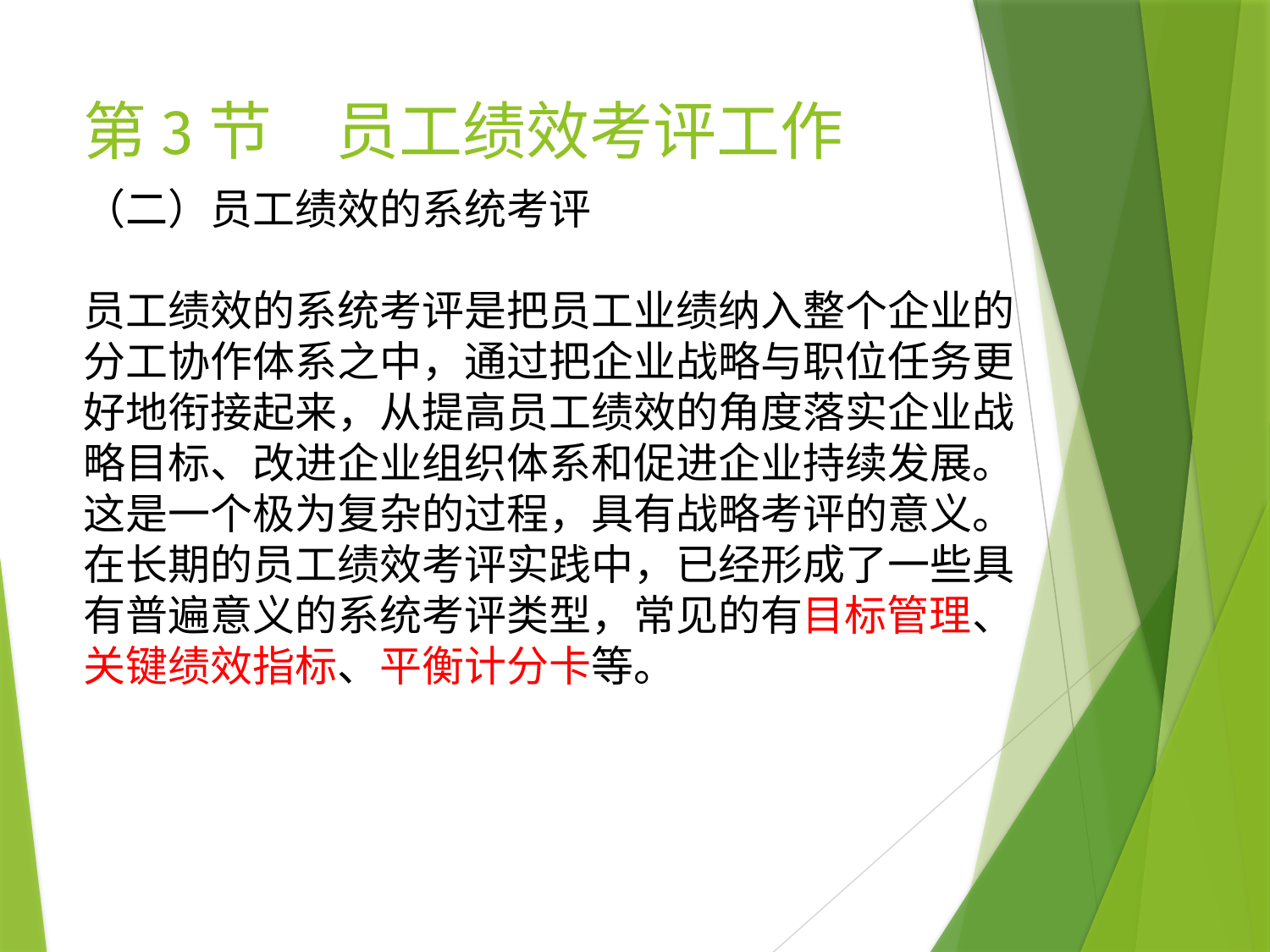

# 第3节　员工绩效考评工作
（二）员工绩效的系统考评

员工绩效的系统考评是把员工业绩纳入整个企业的分工协作体系之中，通过把企业战略与职位任务更好地衔接起来，从提高员工绩效的角度落实企业战略目标、改进企业组织体系和促进企业持续发展。这是一个极为复杂的过程，具有战略考评的意义。在长期的员工绩效考评实践中，已经形成了一些具有普遍意义的系统考评类型，常见的有目标管理、关键绩效指标、平衡计分卡等。